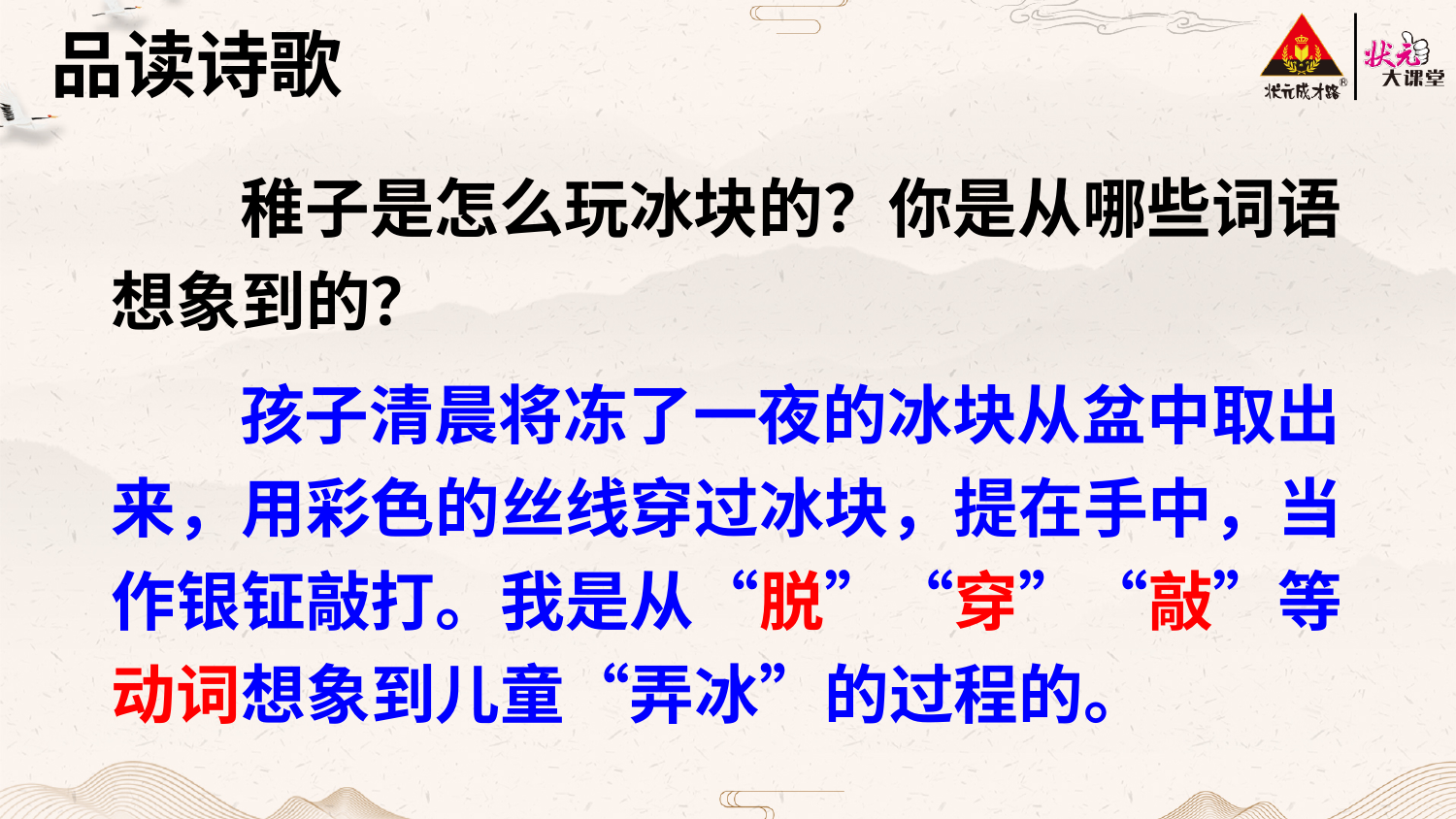

品读诗歌
稚子是怎么玩冰块的？你是从哪些词语想象到的？
孩子清晨将冻了一夜的冰块从盆中取出来，用彩色的丝线穿过冰块，提在手中，当作银钲敲打。我是从“脱”“穿”“敲”等动词想象到儿童“弄冰”的过程的。